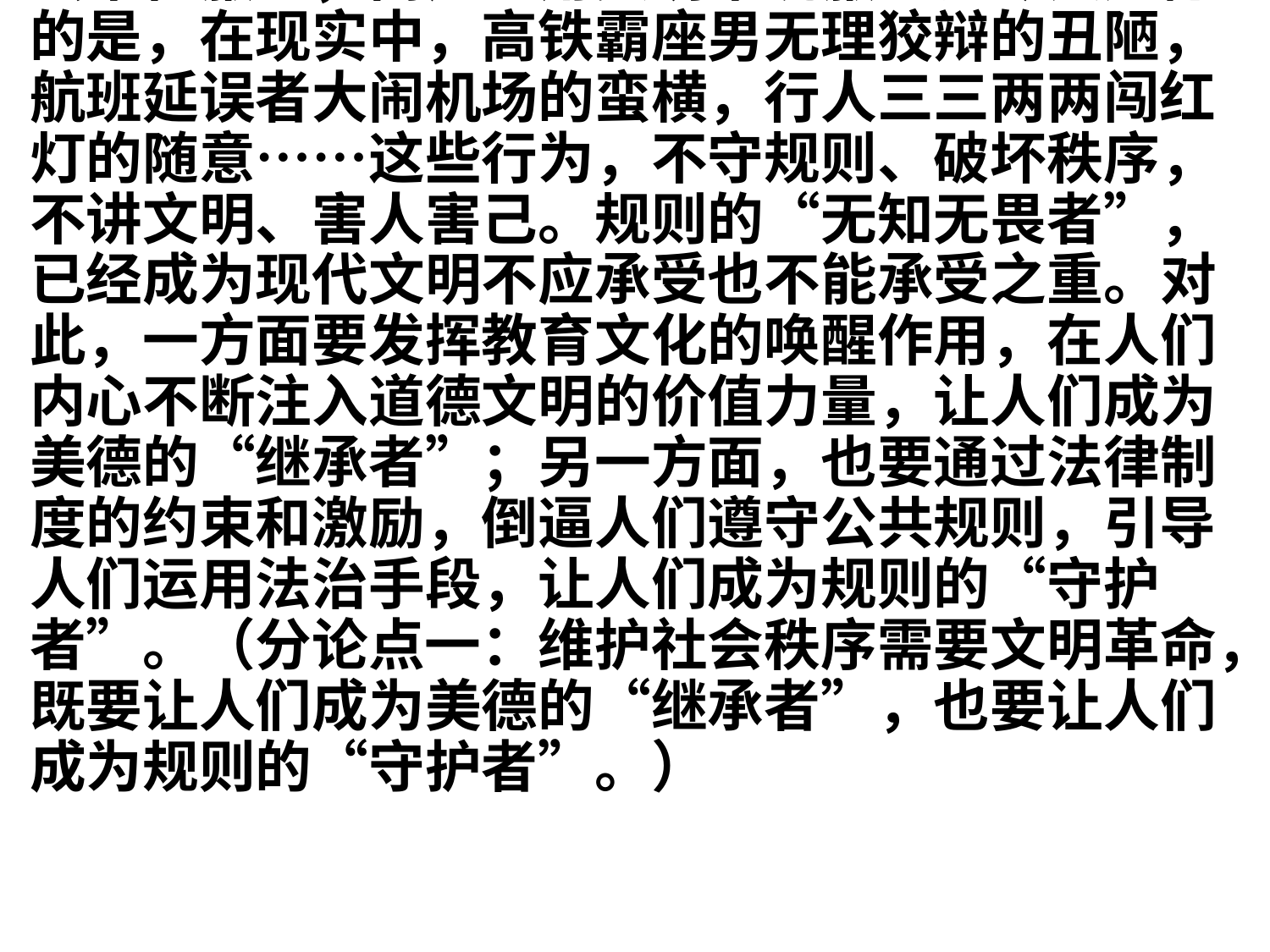

④从立德上讲，维护社会秩序迫切需要一场文明革命。在今天，人与人发生矛盾，不应“用野蛮来征服”，而应“用文明来说服”。令人遗憾的是，在现实中，高铁霸座男无理狡辩的丑陋，航班延误者大闹机场的蛮横，行人三三两两闯红灯的随意……这些行为，不守规则、破坏秩序，不讲文明、害人害己。规则的“无知无畏者”，已经成为现代文明不应承受也不能承受之重。对此，一方面要发挥教育文化的唤醒作用，在人们内心不断注入道德文明的价值力量，让人们成为美德的“继承者”；另一方面，也要通过法律制度的约束和激励，倒逼人们遵守公共规则，引导人们运用法治手段，让人们成为规则的“守护者”。（分论点一：维护社会秩序需要文明革命，既要让人们成为美德的“继承者”，也要让人们成为规则的“守护者”。）